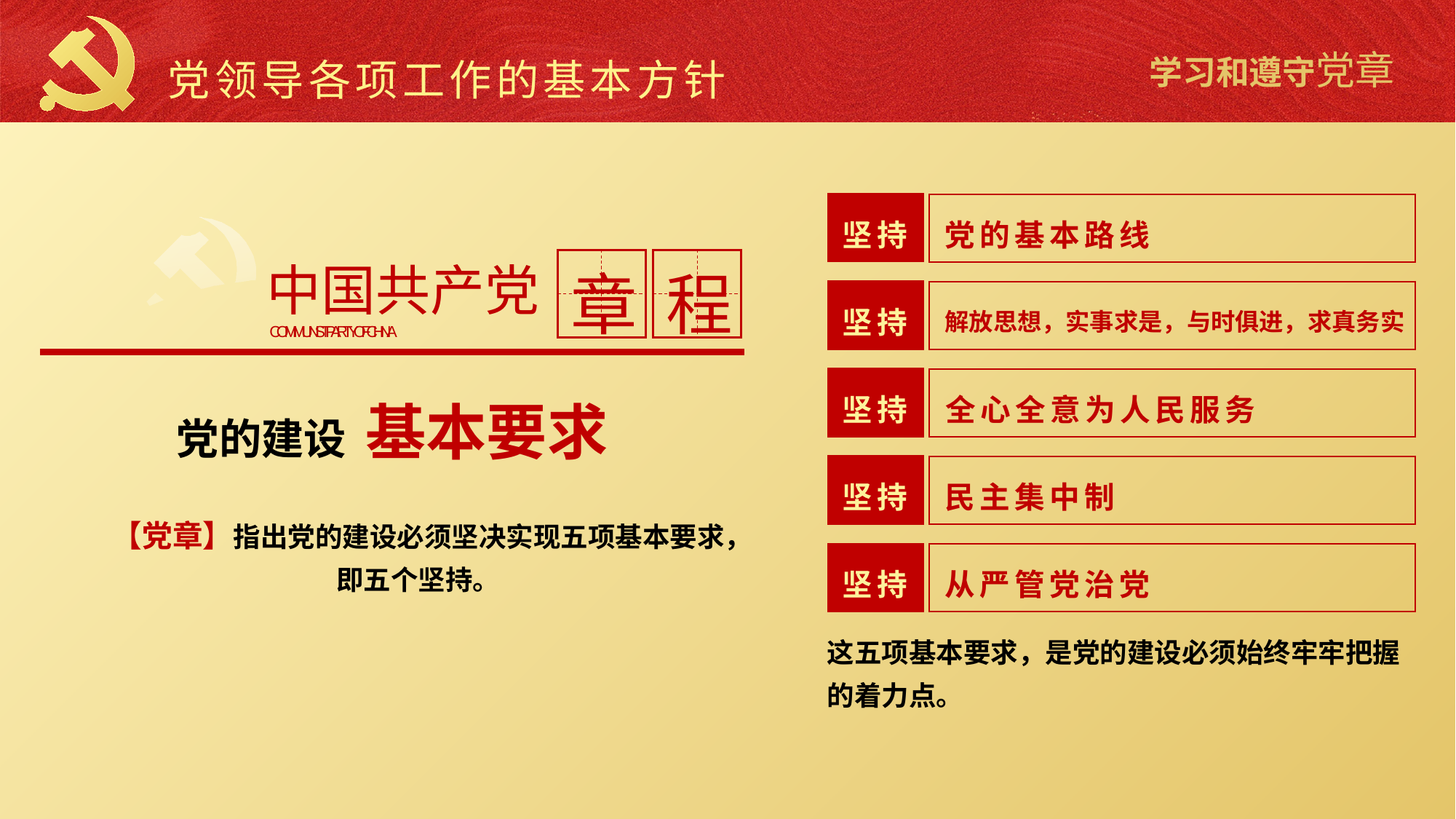

党领导各项工作的基本方针

坚持

党的基本路线

中国共产党
章

程

COMMUNIST PARTY OF CHINA

坚持

解放思想，实事求是，与时俱进，求真务实

坚持

全心全意为人民服务
党的建设  基本要求

坚持

民主集中制
【党章】指出党的建设必须坚决实现五项基本要求，即五个坚持。

坚持

从严管党治党
这五项基本要求，是党的建设必须始终牢牢把握的着力点。